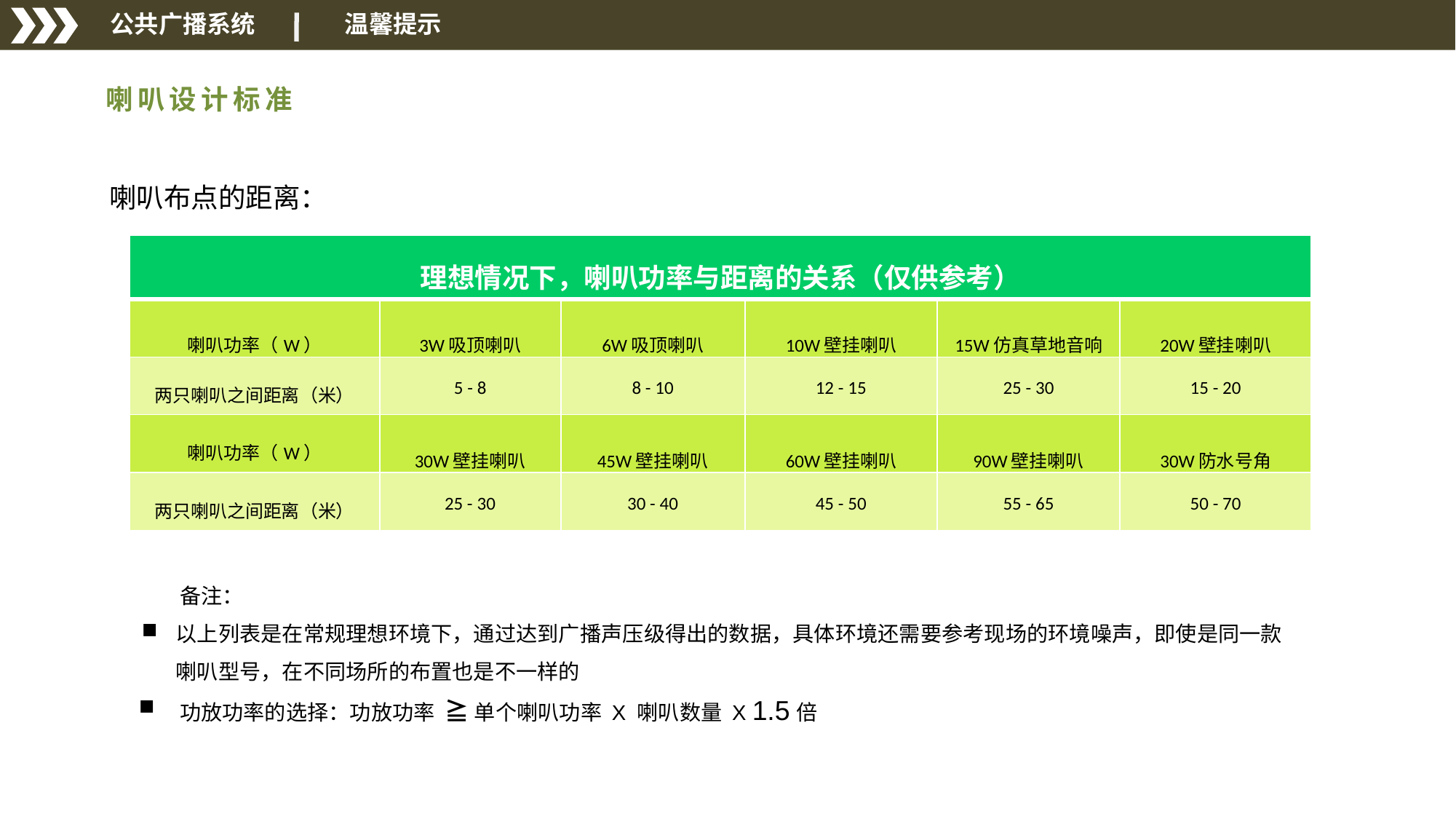

公共广播系统
 温馨提示

喇叭设计标准
喇叭布点的距离：
| 理想情况下，喇叭功率与距离的关系（仅供参考） |  |  |  |  |  |
| --- | --- | --- | --- | --- | --- |
| 喇叭功率（W） | 3W吸顶喇叭 | 6W吸顶喇叭 | 10W壁挂喇叭 | 15W仿真草地音响 | 20W壁挂喇叭 |
| 两只喇叭之间距离（米） | 5 - 8 | 8 - 10 | 12 - 15 | 25 - 30 | 15 - 20 |
| 喇叭功率（W） | 30W壁挂喇叭 | 45W壁挂喇叭 | 60W壁挂喇叭 | 90W壁挂喇叭 | 30W防水号角 |
| 两只喇叭之间距离（米） | 25 - 30 | 30 - 40 | 45 - 50 | 55 - 65 | 50 - 70 |
       备注：
以上列表是在常规理想环境下，通过达到广播声压级得出的数据，具体环境还需要参考现场的环境噪声，即使是同一款喇叭型号，在不同场所的布置也是不一样的
功放功率的选择：功放功率  ≧ 单个喇叭功率 X 喇叭数量 X 1.5倍